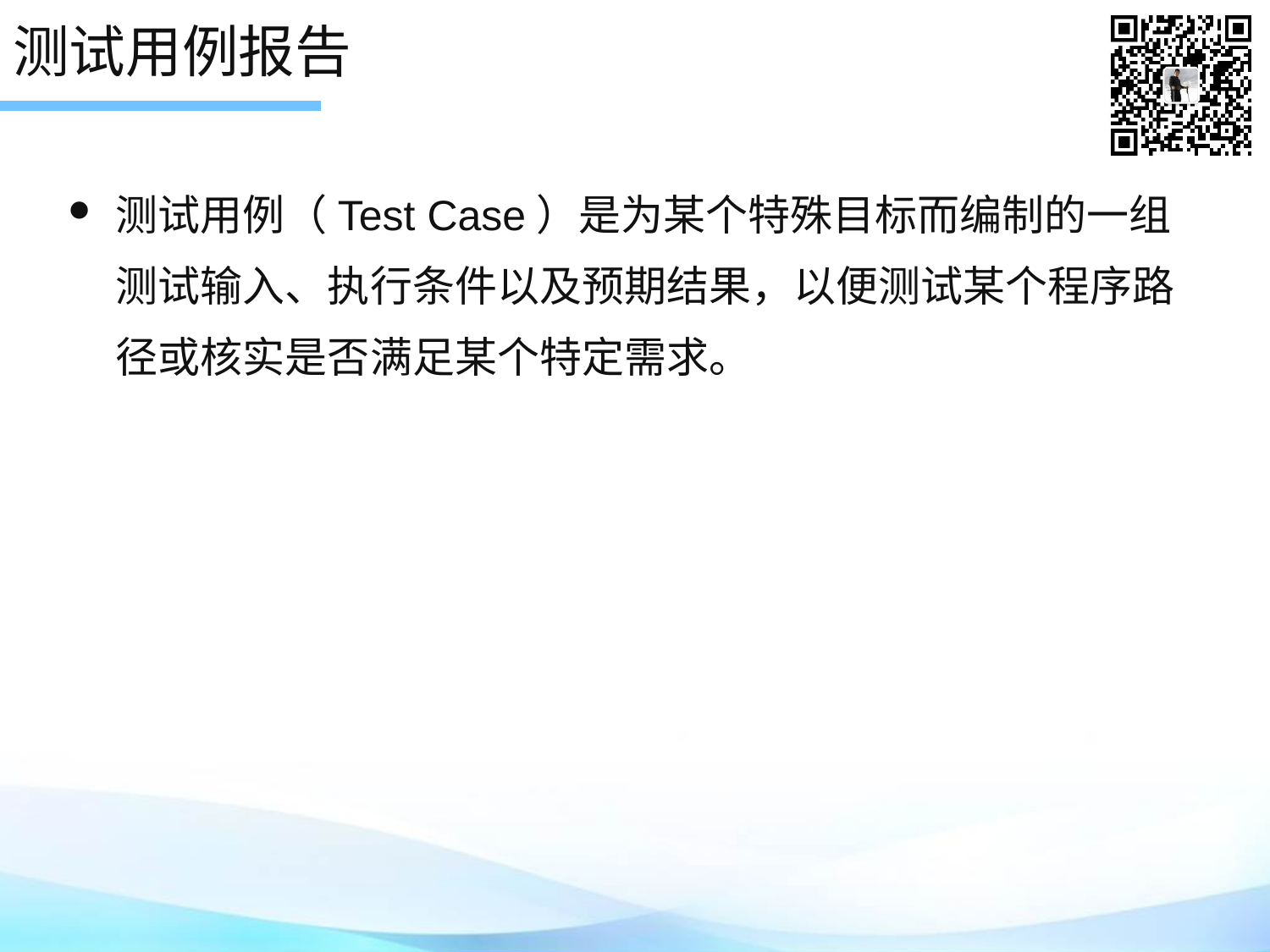

# 测试用例报告
测试用例（Test Case）是为某个特殊目标而编制的一组测试输入、执行条件以及预期结果，以便测试某个程序路径或核实是否满足某个特定需求。